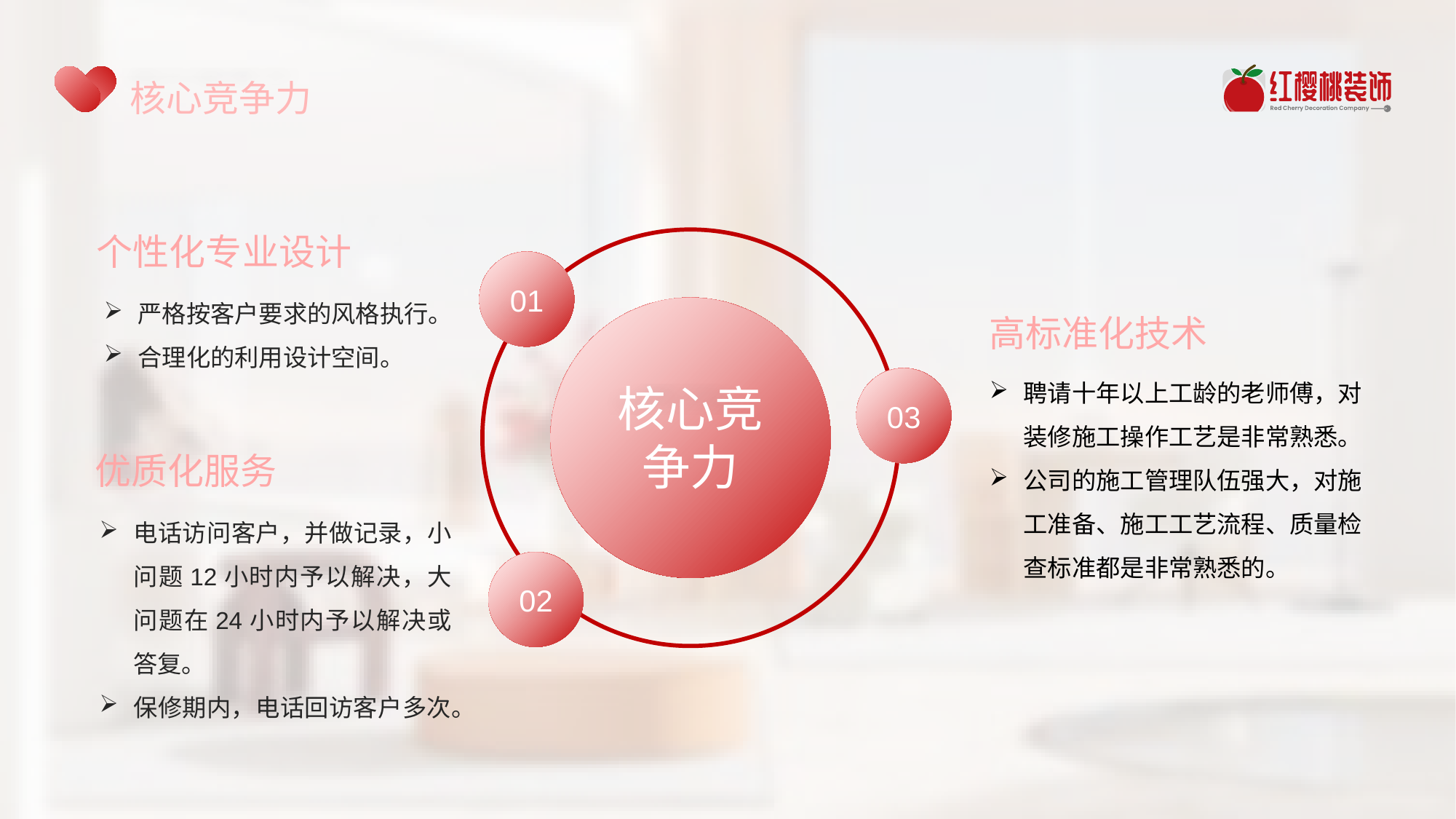

核心竞争力

个性化专业设计
严格按客户要求的风格执行。
合理化的利用设计空间。

01

核心竞争力
高标准化技术
聘请十年以上工龄的老师傅，对装修施工操作工艺是非常熟悉。
公司的施工管理队伍强大，对施工准备、施工工艺流程、质量检查标准都是非常熟悉的。

03
优质化服务
电话访问客户，并做记录，小问题12小时内予以解决，大问题在24小时内予以解决或答复。
保修期内，电话回访客户多次。

02